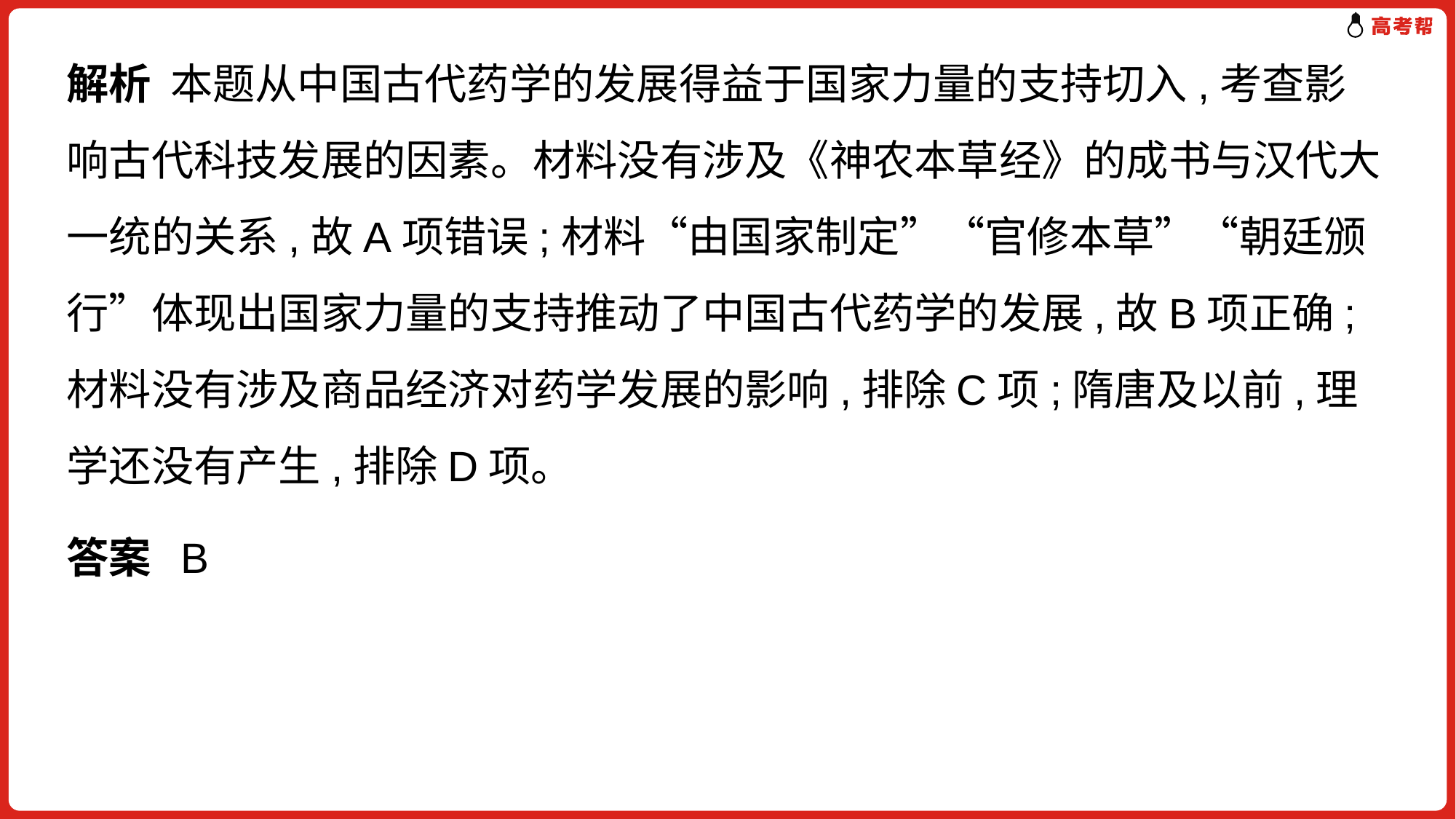

解析  本题从中国古代药学的发展得益于国家力量的支持切入,考查影响古代科技发展的因素。材料没有涉及《神农本草经》的成书与汉代大一统的关系,故A项错误;材料“由国家制定”“官修本草”“朝廷颁行”体现出国家力量的支持推动了中国古代药学的发展,故B项正确;材料没有涉及商品经济对药学发展的影响,排除C项;隋唐及以前,理学还没有产生,排除D项。
答案  B